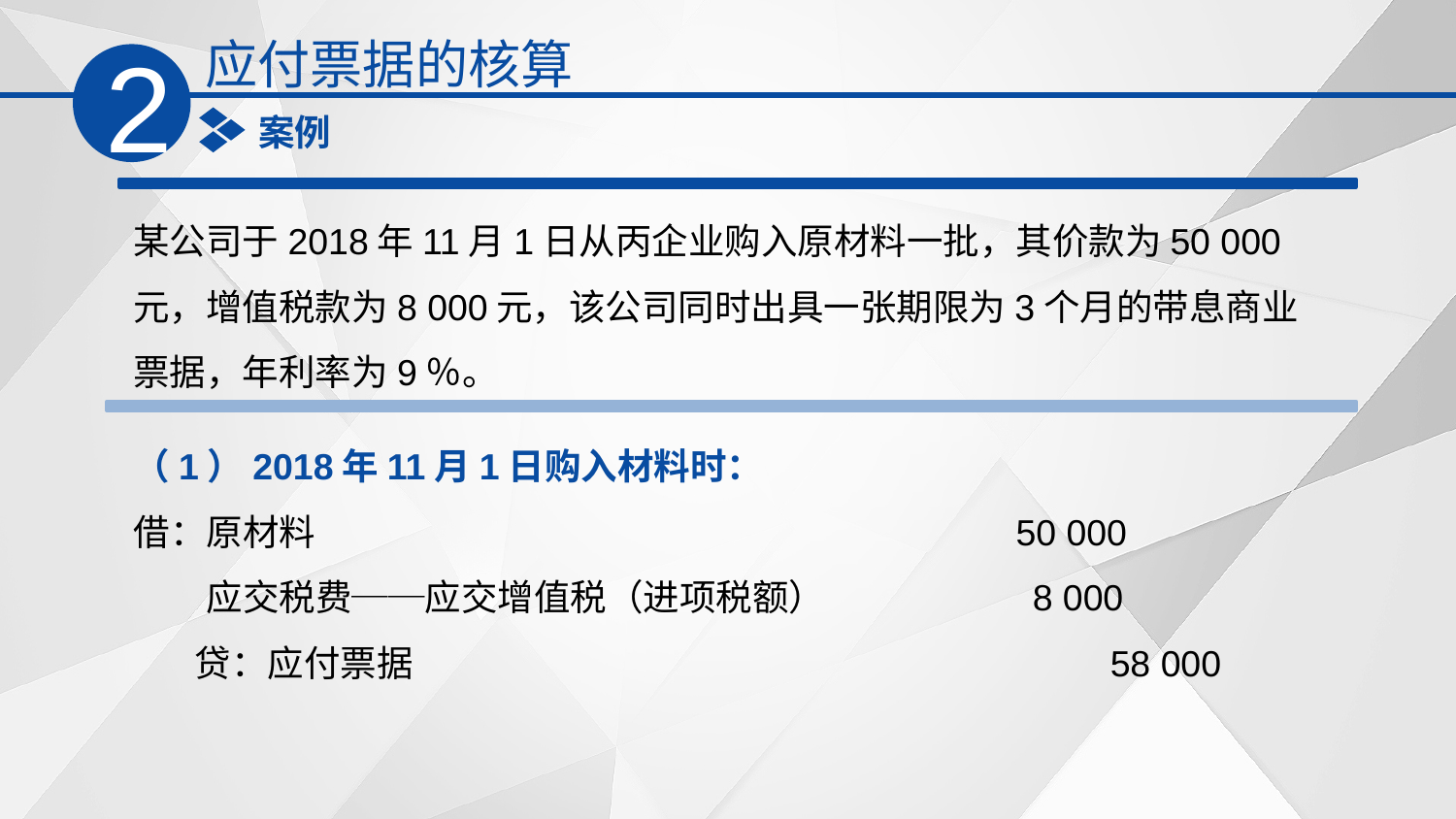

应付票据的核算
2

案例

某公司于2018年11月1日从丙企业购入原材料一批，其价款为50 000元，增值税款为8 000元，该公司同时出具一张期限为3个月的带息商业票据，年利率为9％。

（1）2018年11月1日购入材料时：
借：原材料　　　　　　　　　　　　　　　　　　　50 000
　　应交税费──应交增值税（进项税额）　　　　　  8 000
　   贷：应付票据　　　　　　　　　　　　　　　　　　    58 000